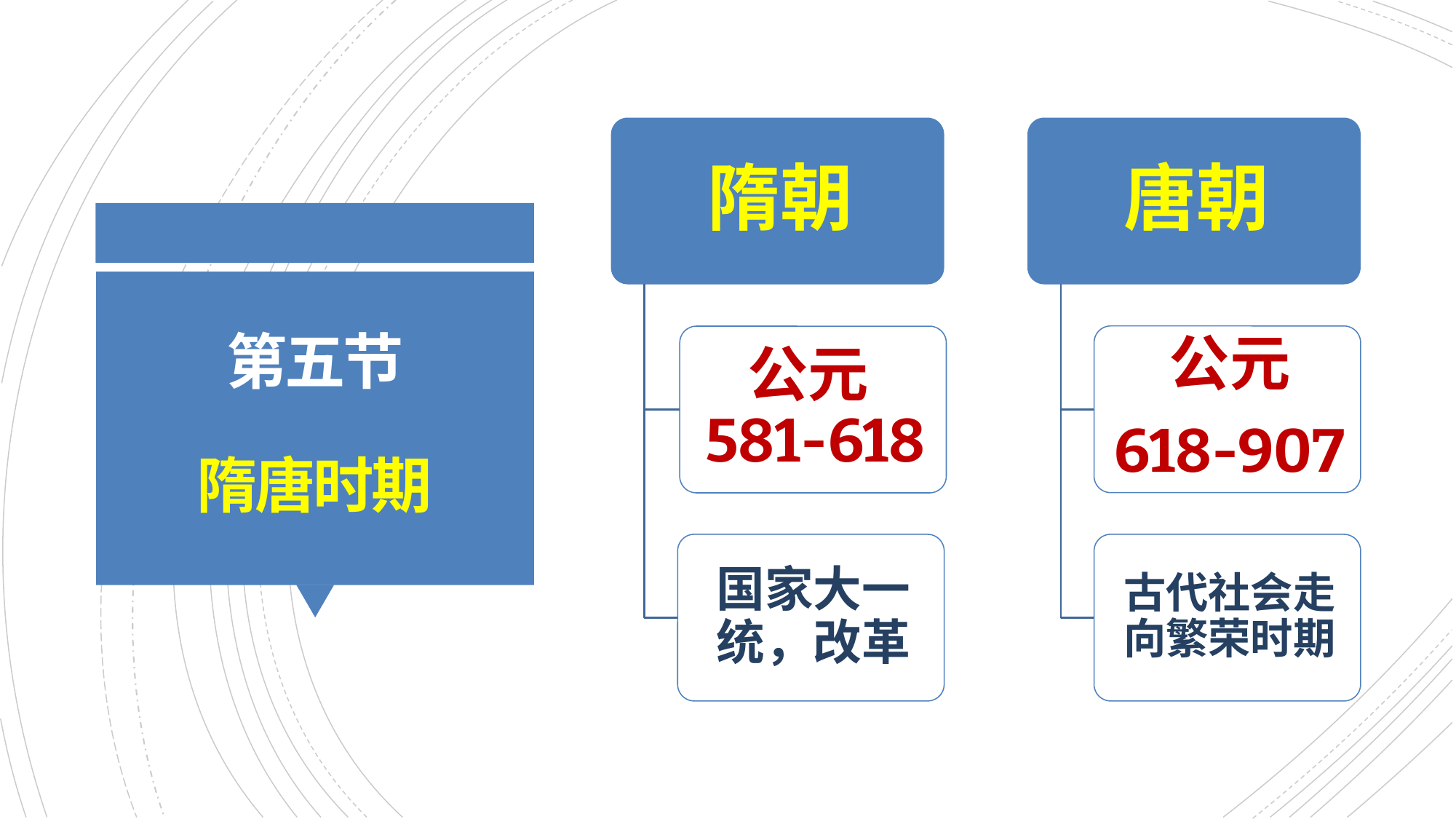

隋朝
公元581-618
国家大一统，改革
唐朝
公元
618-907
古代社会走向繁荣时期
# 第五节 隋唐时期